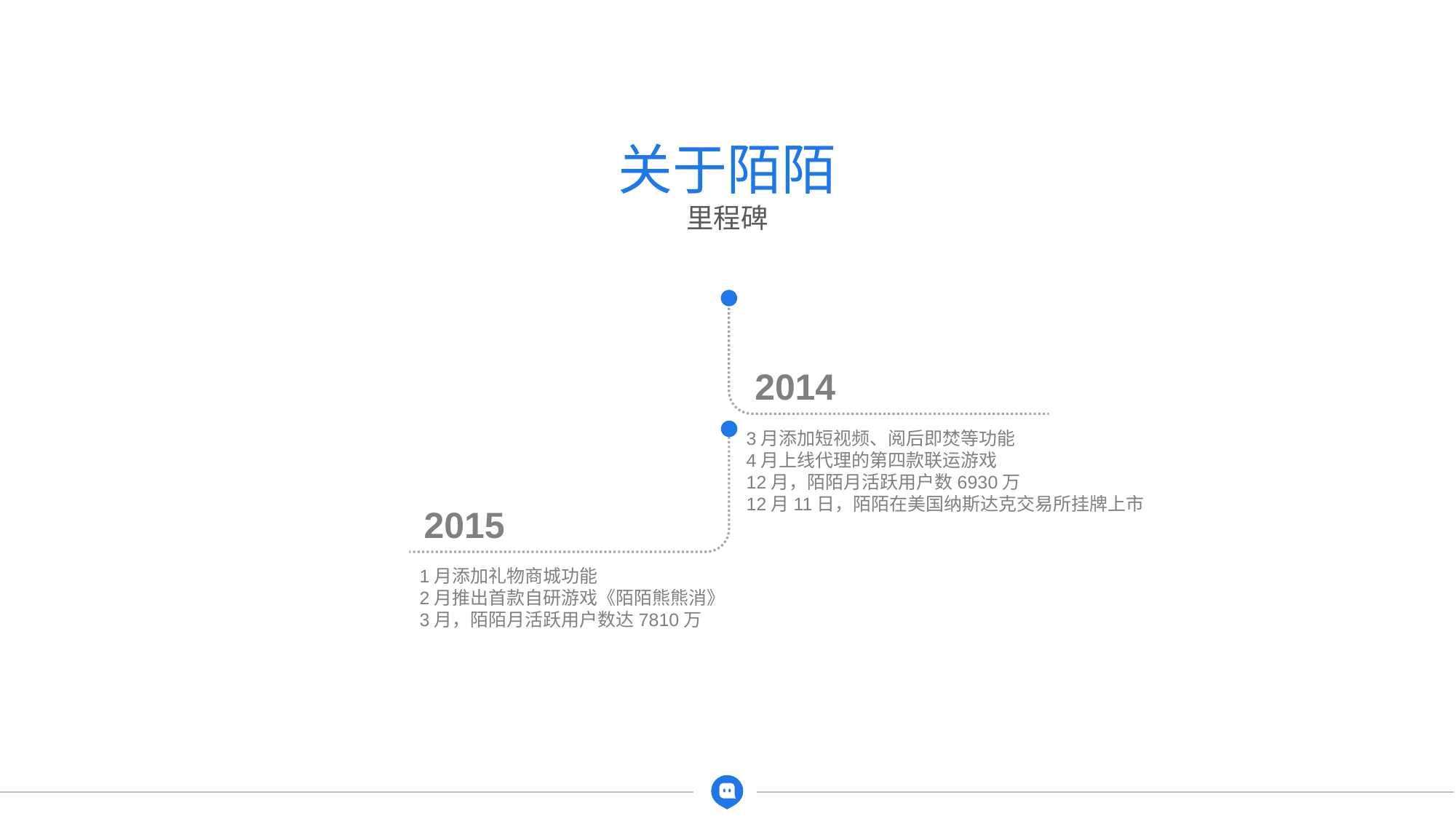

关于陌陌
里程碑

2014

3月添加短视频、阅后即焚等功能
4月上线代理的第四款联运游戏
12月，陌陌月活跃用户数6930万
12月11日，陌陌在美国纳斯达克交易所挂牌上市
2015
1月添加礼物商城功能
2月推出首款自研游戏《陌陌熊熊消》
3月，陌陌月活跃用户数达7810万